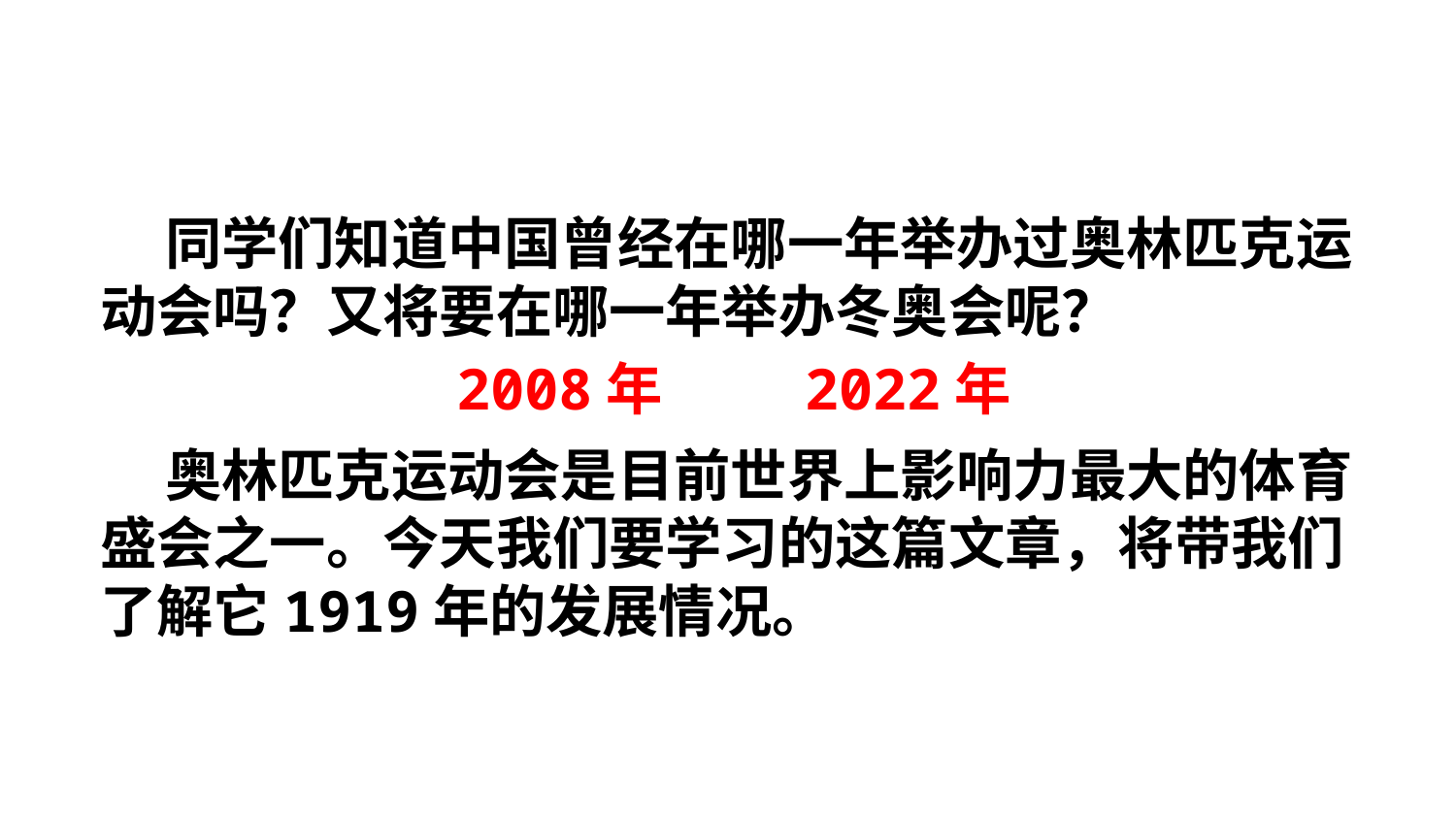

同学们知道中国曾经在哪一年举办过奥林匹克运动会吗？又将要在哪一年举办冬奥会呢？
2008年          2022年
    奥林匹克运动会是目前世界上影响力最大的体育盛会之一。今天我们要学习的这篇文章，将带我们了解它1919年的发展情况。